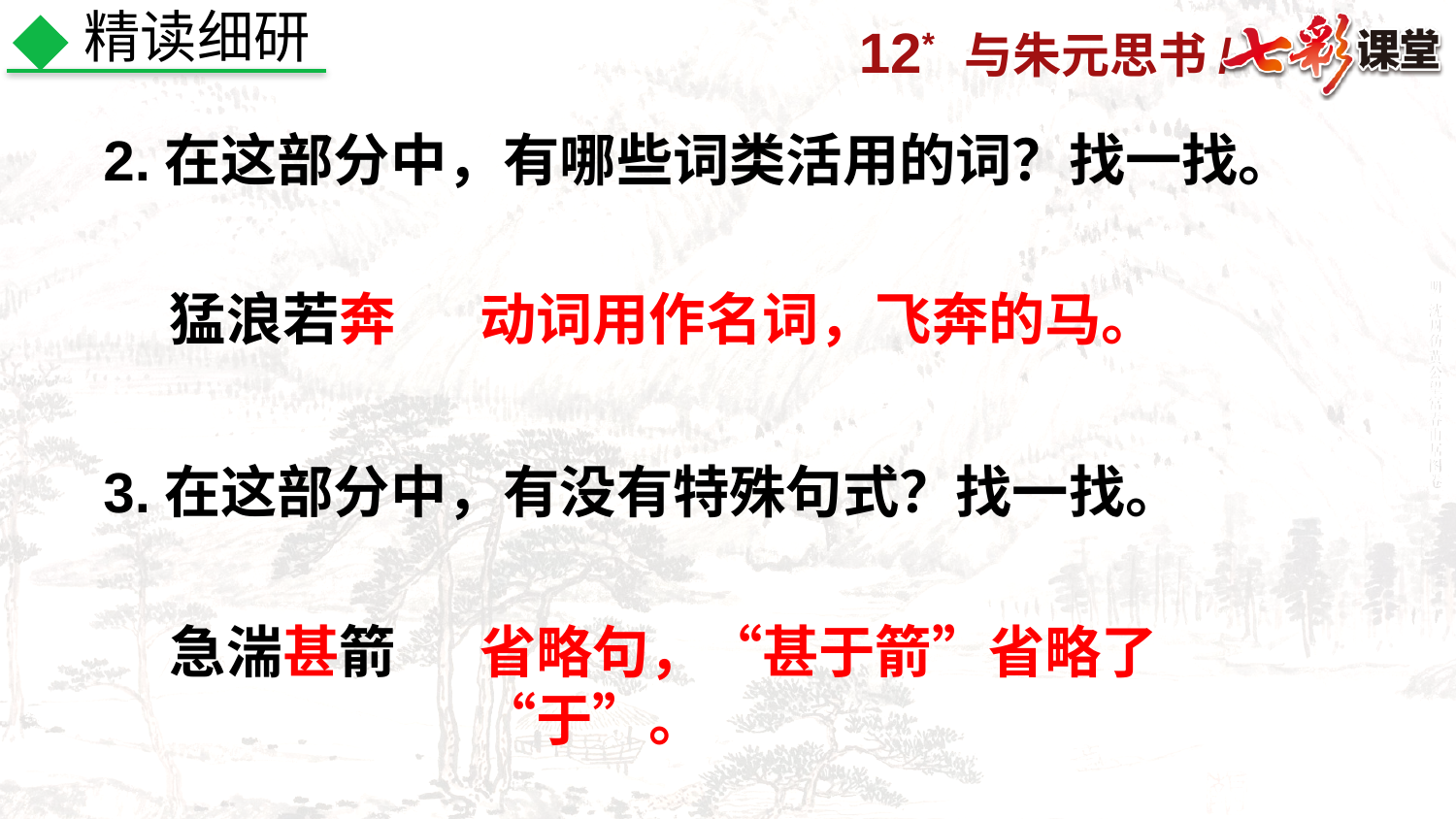

精读细研

2.在这部分中，有哪些词类活用的词？找一找。
猛浪若奔
动词用作名词，飞奔的马。
3.在这部分中，有没有特殊句式？找一找。
急湍甚箭
省略句，“甚于箭”省略了“于”。